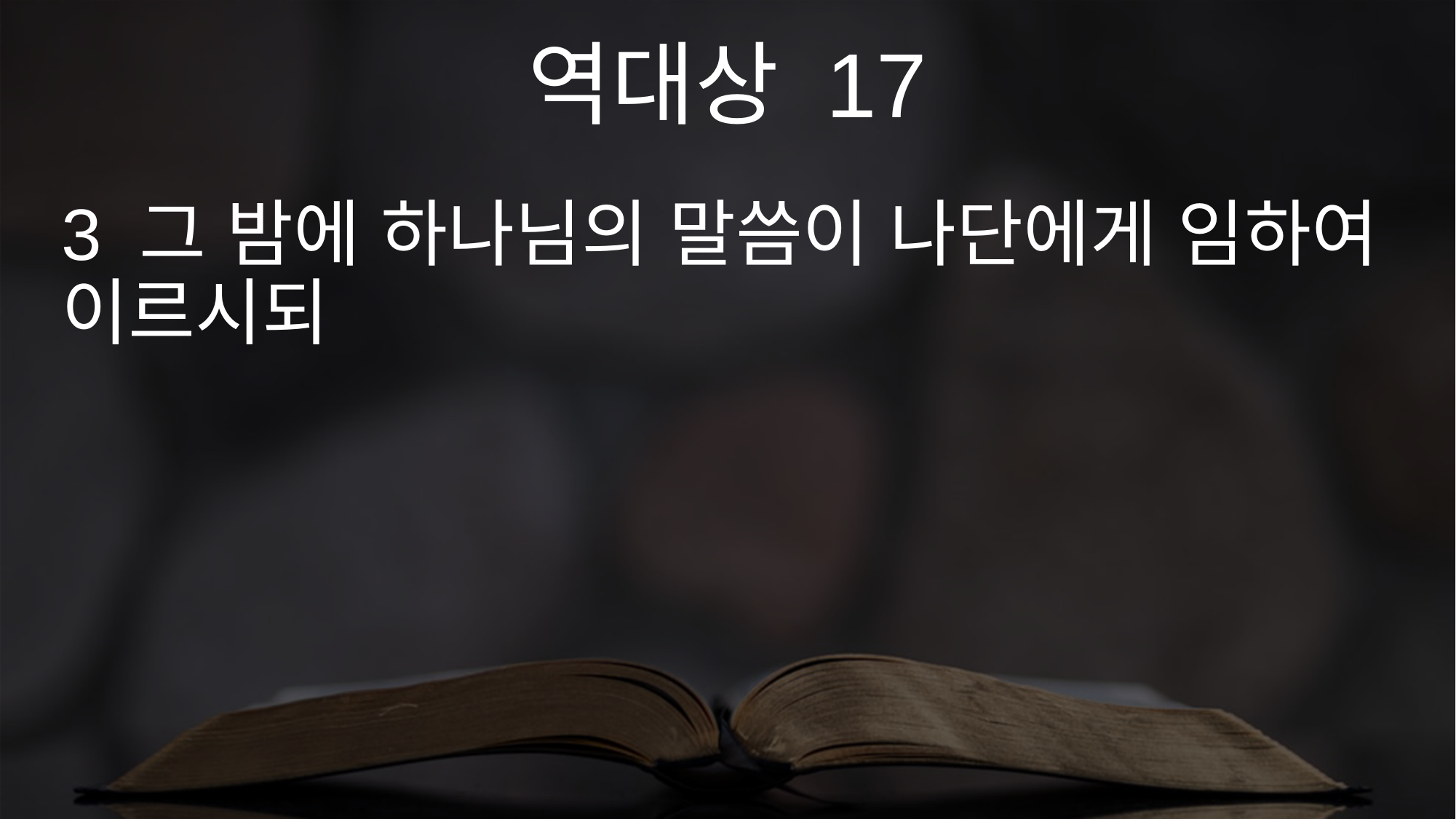

역대상 17
3 그 밤에 하나님의 말씀이 나단에게 임하여 이르시되